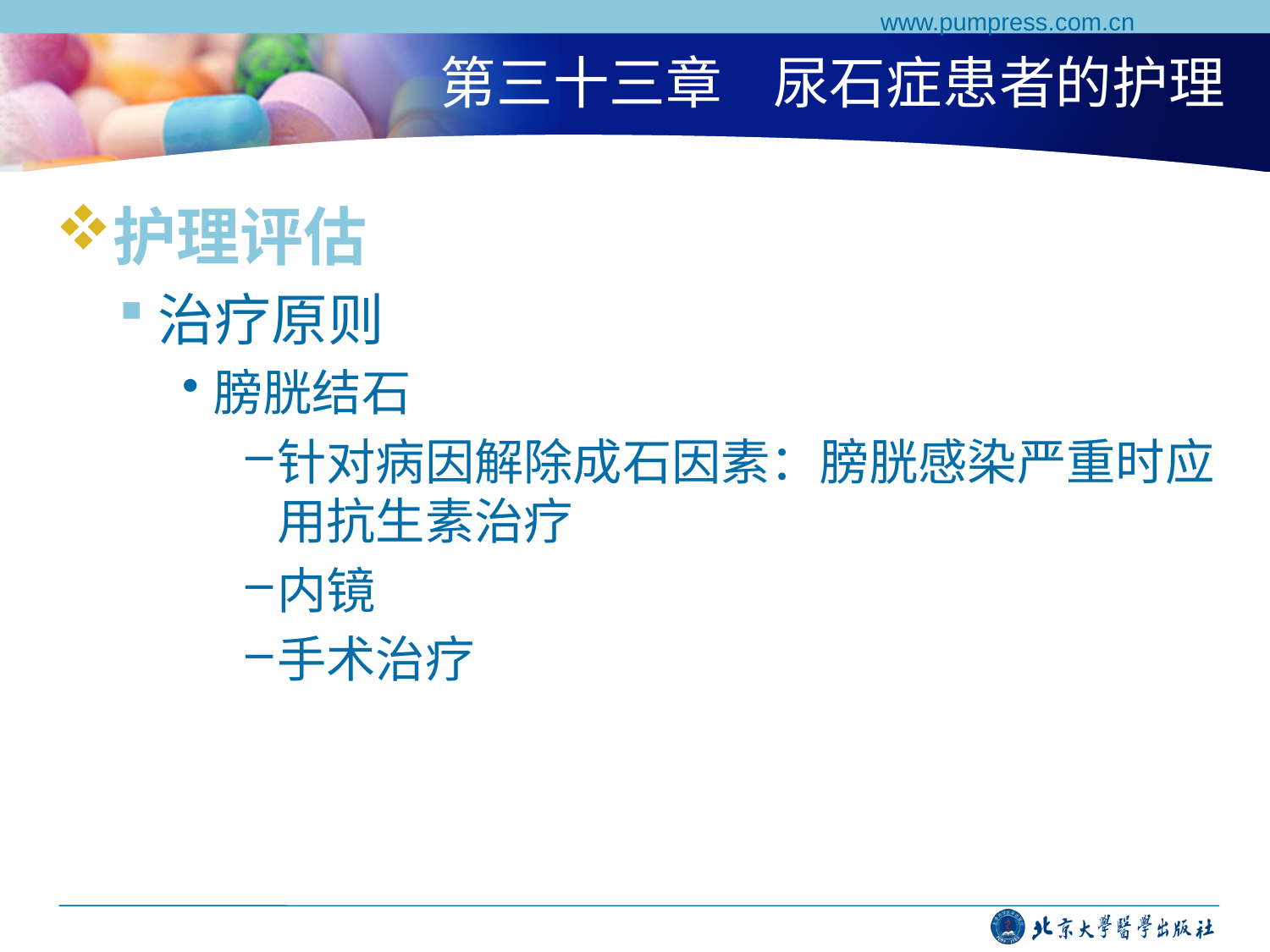

www.pumpress.com.cn
# 第三十三章    尿石症患者的护理
护理评估
治疗原则
膀胱结石
针对病因解除成石因素：膀胱感染严重时应用抗生素治疗
内镜
手术治疗